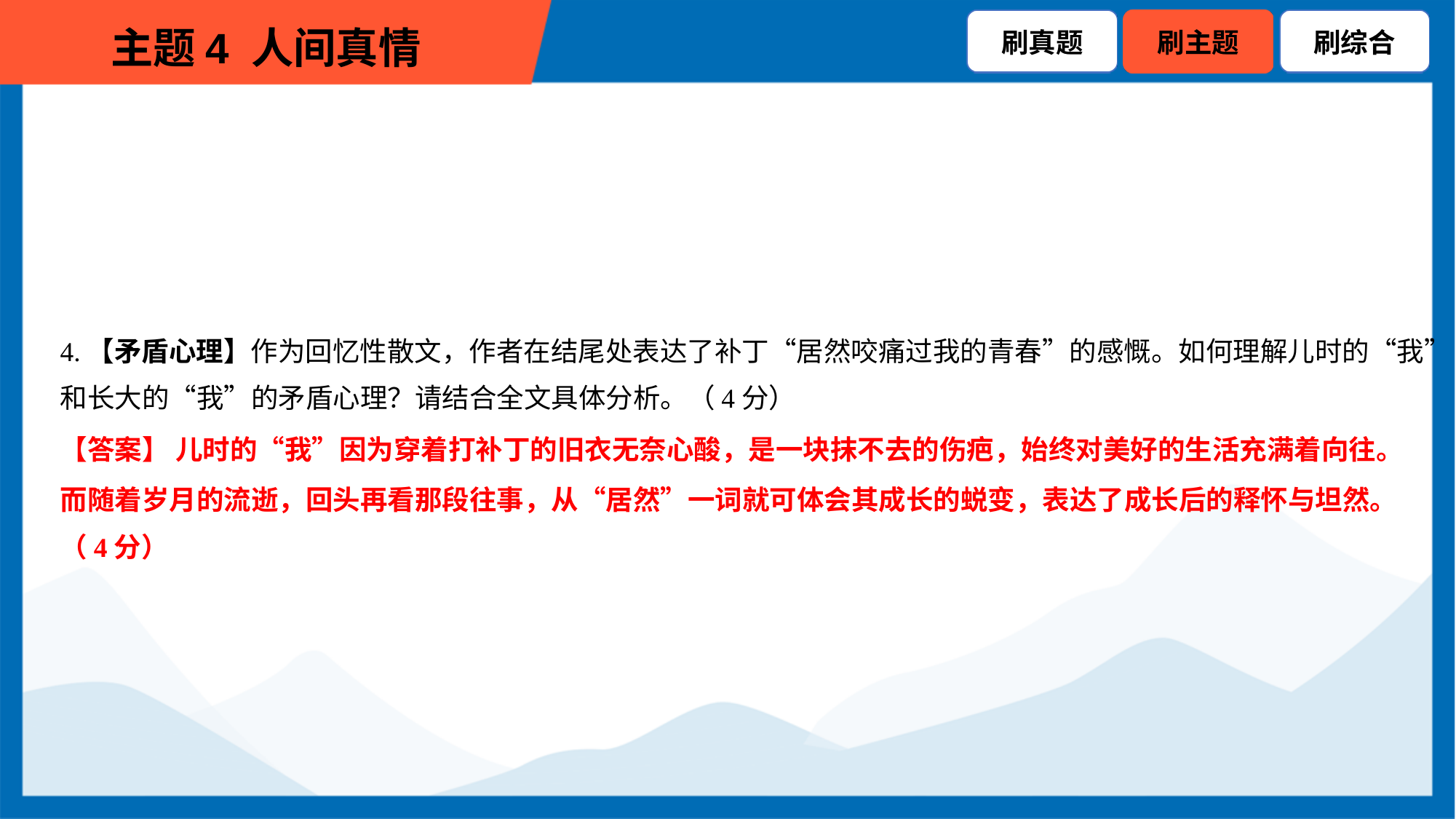

4.【矛盾心理】作为回忆性散文，作者在结尾处表达了补丁“居然咬痛过我的青春”的感慨。如何理解儿时的“我”
和长大的“我”的矛盾心理？请结合全文具体分析。（4分）
【答案】 儿时的“我”因为穿着打补丁的旧衣无奈心酸，是一块抹不去的伤疤，始终对美好的生活充满着向往。
而随着岁月的流逝，回头再看那段往事，从“居然”一词就可体会其成长的蜕变，表达了成长后的释怀与坦然。
（4分）